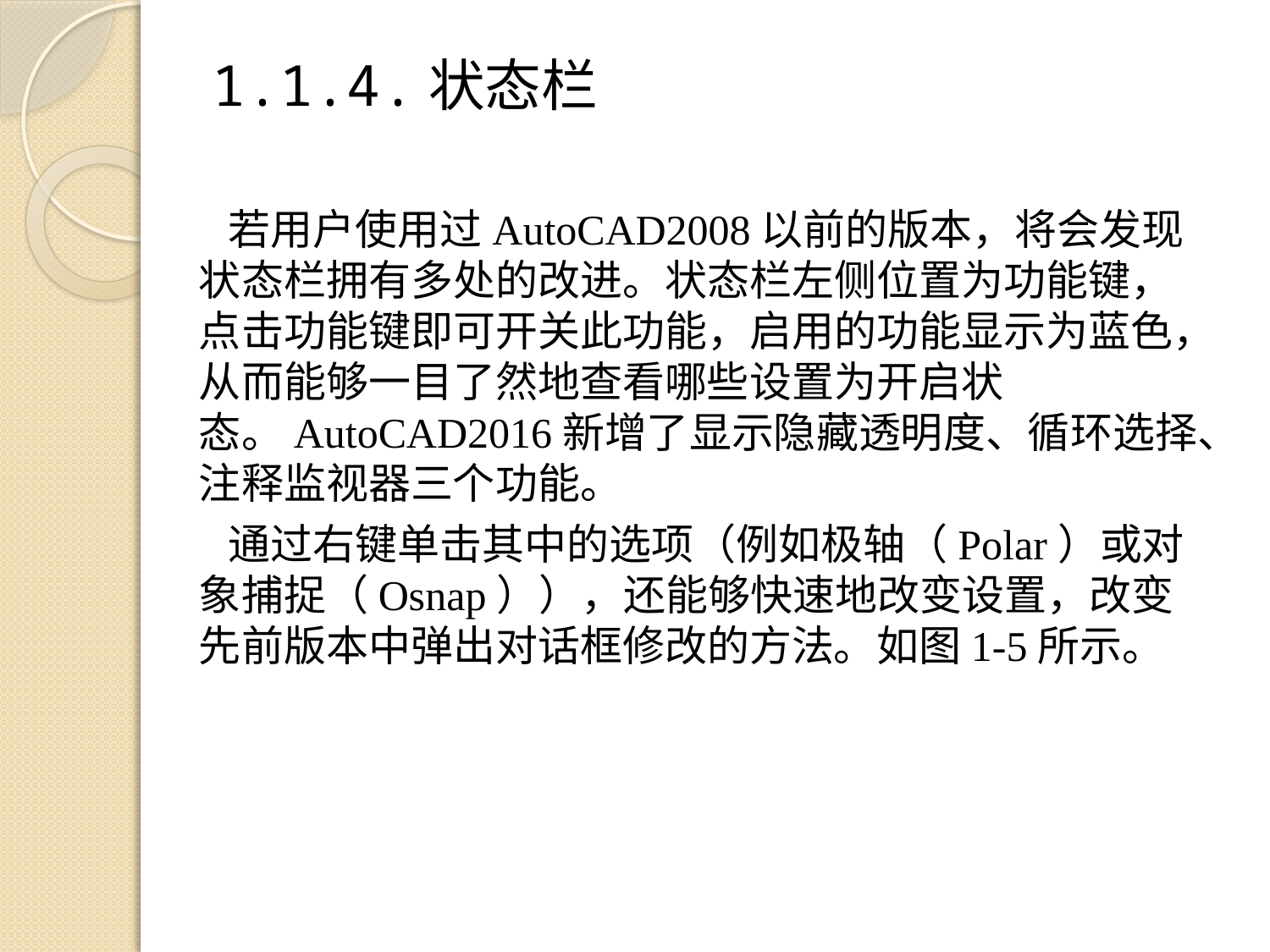

# 1.1.4.状态栏
  若用户使用过AutoCAD2008以前的版本，将会发现状态栏拥有多处的改进。状态栏左侧位置为功能键，点击功能键即可开关此功能，启用的功能显示为蓝色，从而能够一目了然地查看哪些设置为开启状态。AutoCAD2016新增了显示隐藏透明度、循环选择、注释监视器三个功能。
  通过右键单击其中的选项（例如极轴（Polar）或对象捕捉（Osnap）），还能够快速地改变设置，改变先前版本中弹出对话框修改的方法。如图1-5所示。